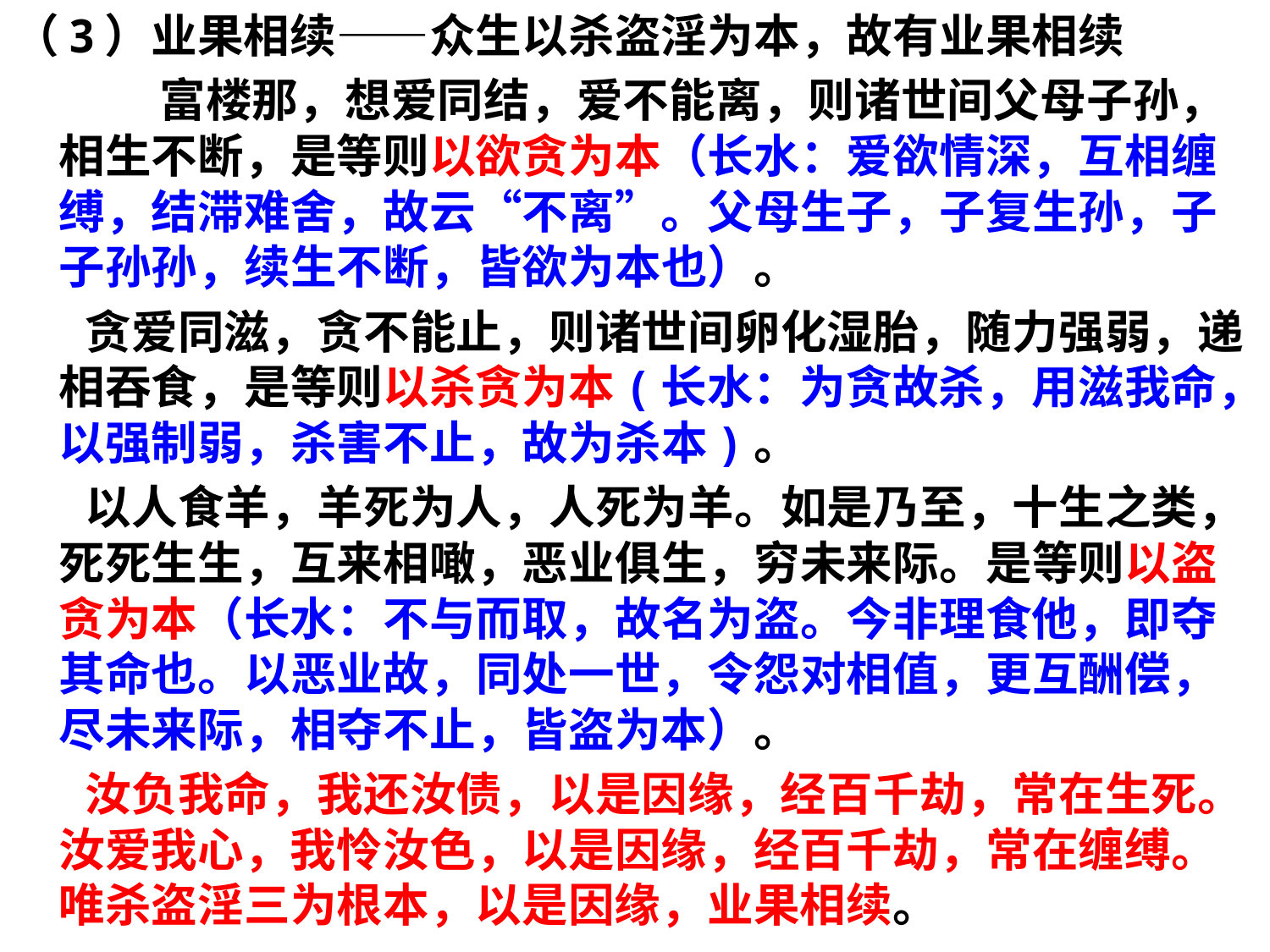

（3）业果相续——众生以杀盗淫为本，故有业果相续
             富楼那，想爱同结，爱不能离，则诸世间父母子孙，相生不断，是等则以欲贪为本（长水：爱欲情深，互相缠缚，结滞难舍，故云“不离”。父母生子，子复生孙，子子孙孙，续生不断，皆欲为本也）。
      贪爱同滋，贪不能止，则诸世间卵化湿胎，随力强弱，递相吞食，是等则以杀贪为本(长水：为贪故杀，用滋我命，以强制弱，杀害不止，故为杀本)。
      以人食羊，羊死为人，人死为羊。如是乃至，十生之类，死死生生，互来相噉，恶业俱生，穷未来际。是等则以盗贪为本（长水：不与而取，故名为盗。今非理食他，即夺其命也。以恶业故，同处一世，令怨对相值，更互酬偿，尽未来际，相夺不止，皆盗为本）。
      汝负我命，我还汝债，以是因缘，经百千劫，常在生死。汝爱我心，我怜汝色，以是因缘，经百千劫，常在缠缚。唯杀盗淫三为根本，以是因缘，业果相续。